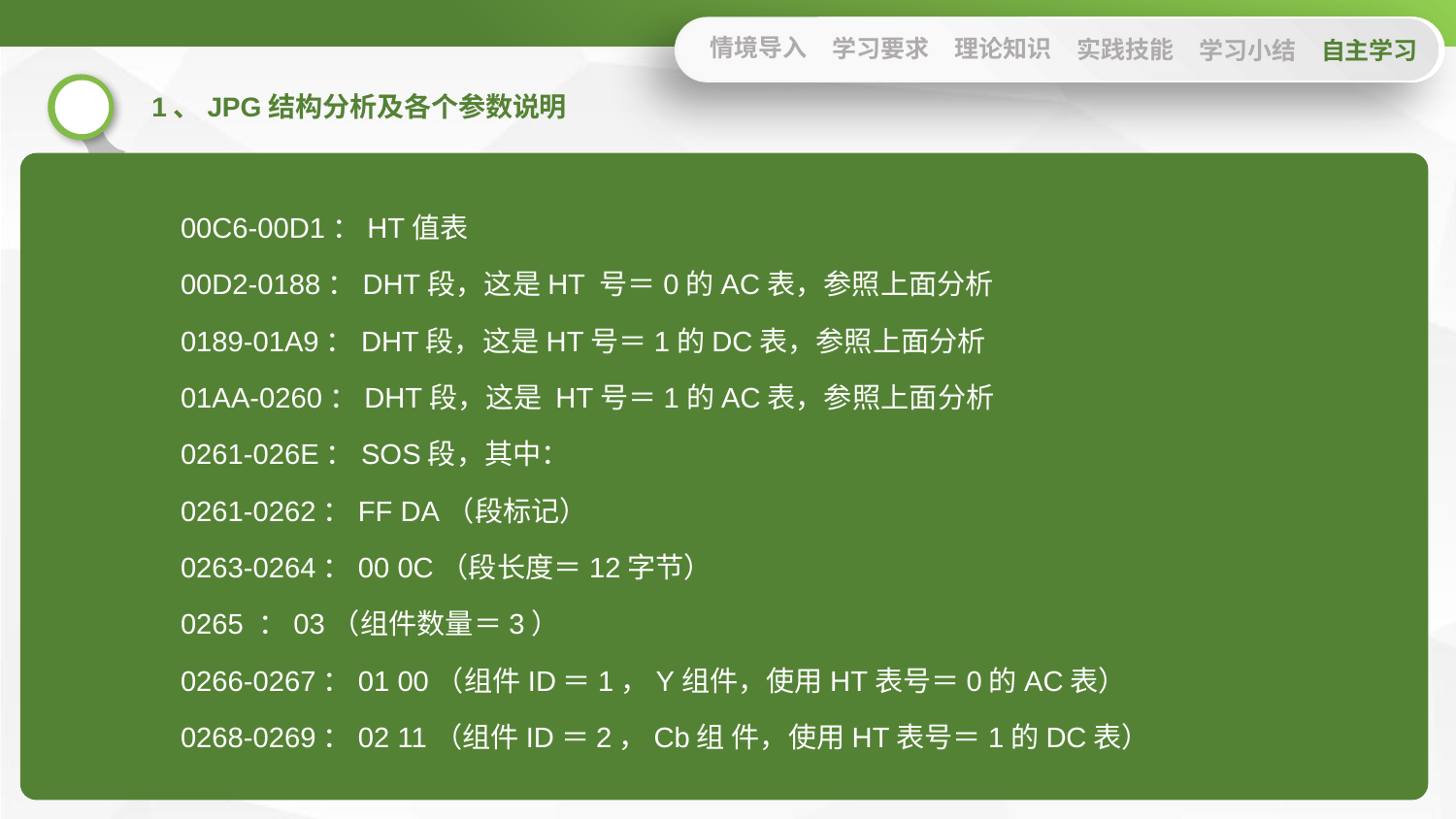

情境导入
学习要求
理论知识
实践技能
学习小结
自主学习
1、JPG结构分析及各个参数说明
00C6-00D1：HT值表
00D2-0188：DHT段，这是HT 号＝0的AC表，参照上面分析
0189-01A9：DHT段，这是HT号＝1的DC表，参照上面分析
01AA-0260：DHT段，这是 HT号＝1的AC表，参照上面分析
0261-026E：SOS段，其中：
0261-0262：FF DA（段标记）
0263-0264：00 0C（段长度＝12字节）
0265 ：03（组件数量＝3）
0266-0267：01 00（组件ID＝1，Y组件，使用HT表号＝0的AC表）
0268-0269：02 11（组件ID＝2，Cb组 件，使用HT表号＝1的DC表）